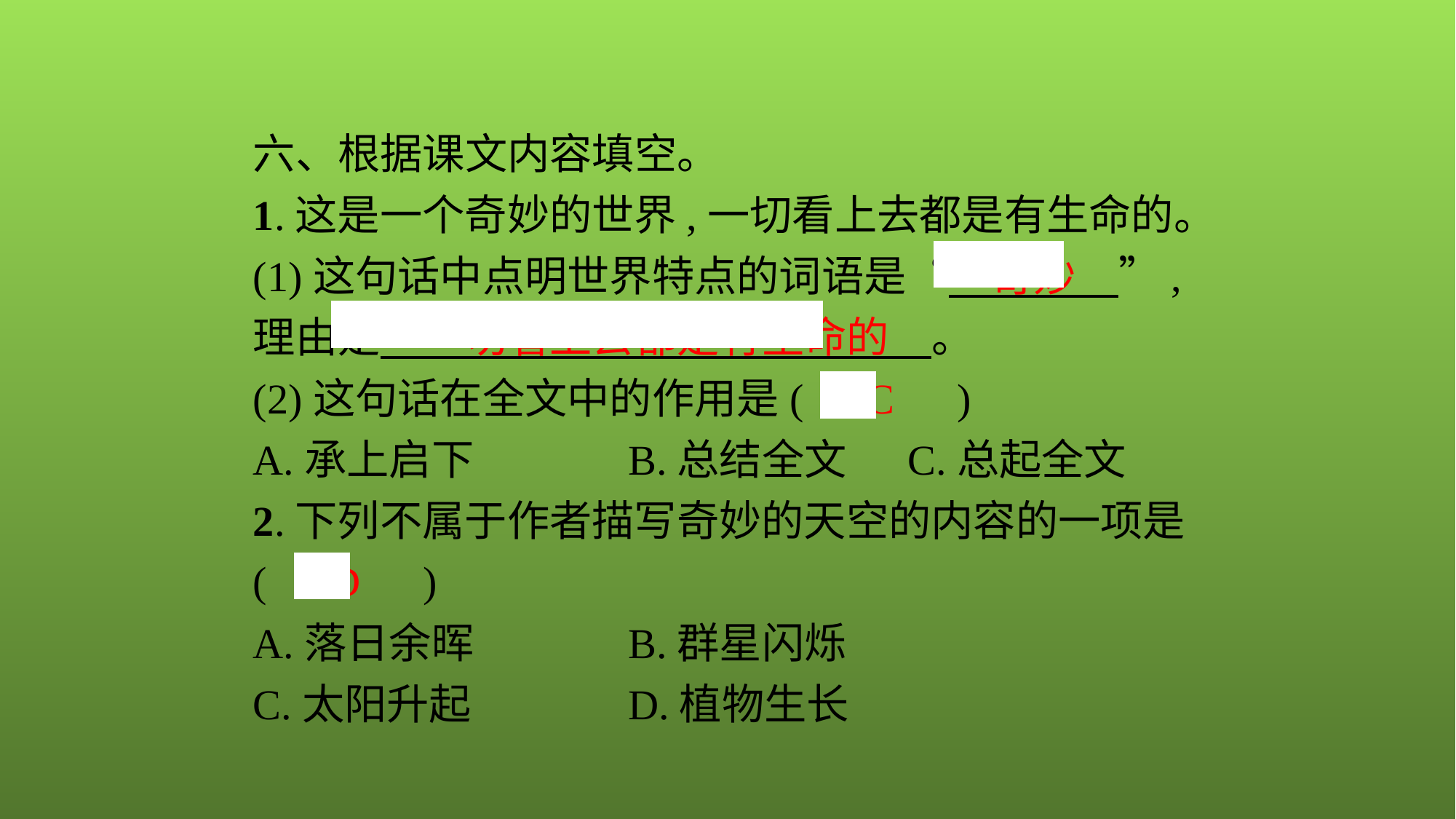

六、根据课文内容填空。
1.这是一个奇妙的世界,一切看上去都是有生命的。
(1)这句话中点明世界特点的词语是“　奇妙　”,理由是　一切看上去都是有生命的　。
(2)这句话在全文中的作用是(　C　)
A.承上启下　	B.总结全文	C.总起全文
2.下列不属于作者描写奇妙的天空的内容的一项是(　D　)
A.落日余晖　　　	B.群星闪烁
C.太阳升起　　	D.植物生长